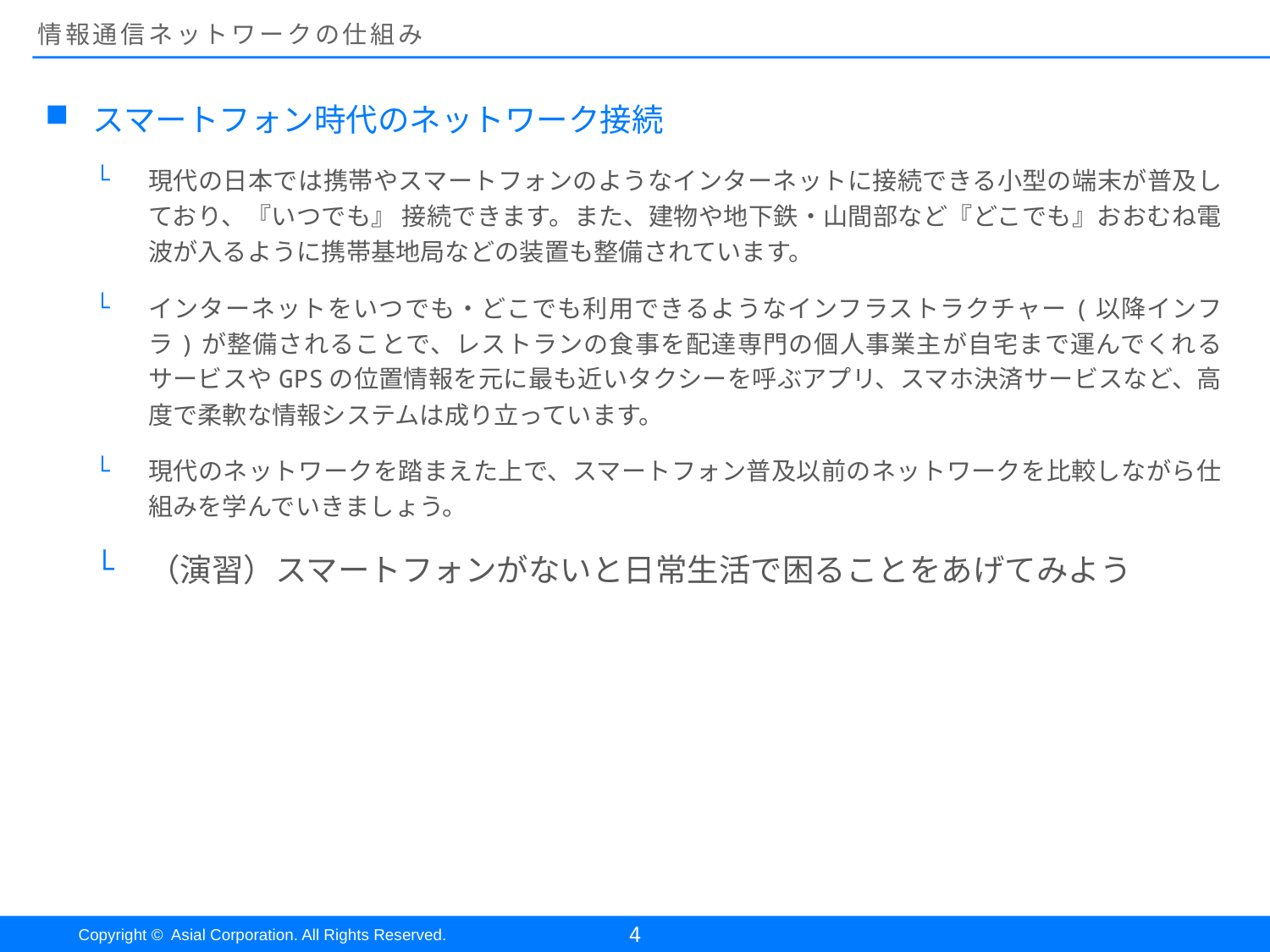

# 情報通信ネットワークの仕組み

スマートフォン時代のネットワーク接続
現代の日本では携帯やスマートフォンのようなインターネットに接続できる小型の端末が普及しており、『いつでも』 接続できます。また、建物や地下鉄・山間部など『どこでも』おおむね電波が入るように携帯基地局などの装置も整備されています。
インターネットをいつでも・どこでも利用できるようなインフラストラクチャー(以降インフラ)が整備されることで、レストランの食事を配達専門の個人事業主が自宅まで運んでくれるサービスやGPSの位置情報を元に最も近いタクシーを呼ぶアプリ、スマホ決済サービスなど、高度で柔軟な情報システムは成り立っています。
現代のネットワークを踏まえた上で、スマートフォン普及以前のネットワークを比較しながら仕組みを学んでいきましょう。
（演習）スマートフォンがないと日常生活で困ることをあげてみよう
4